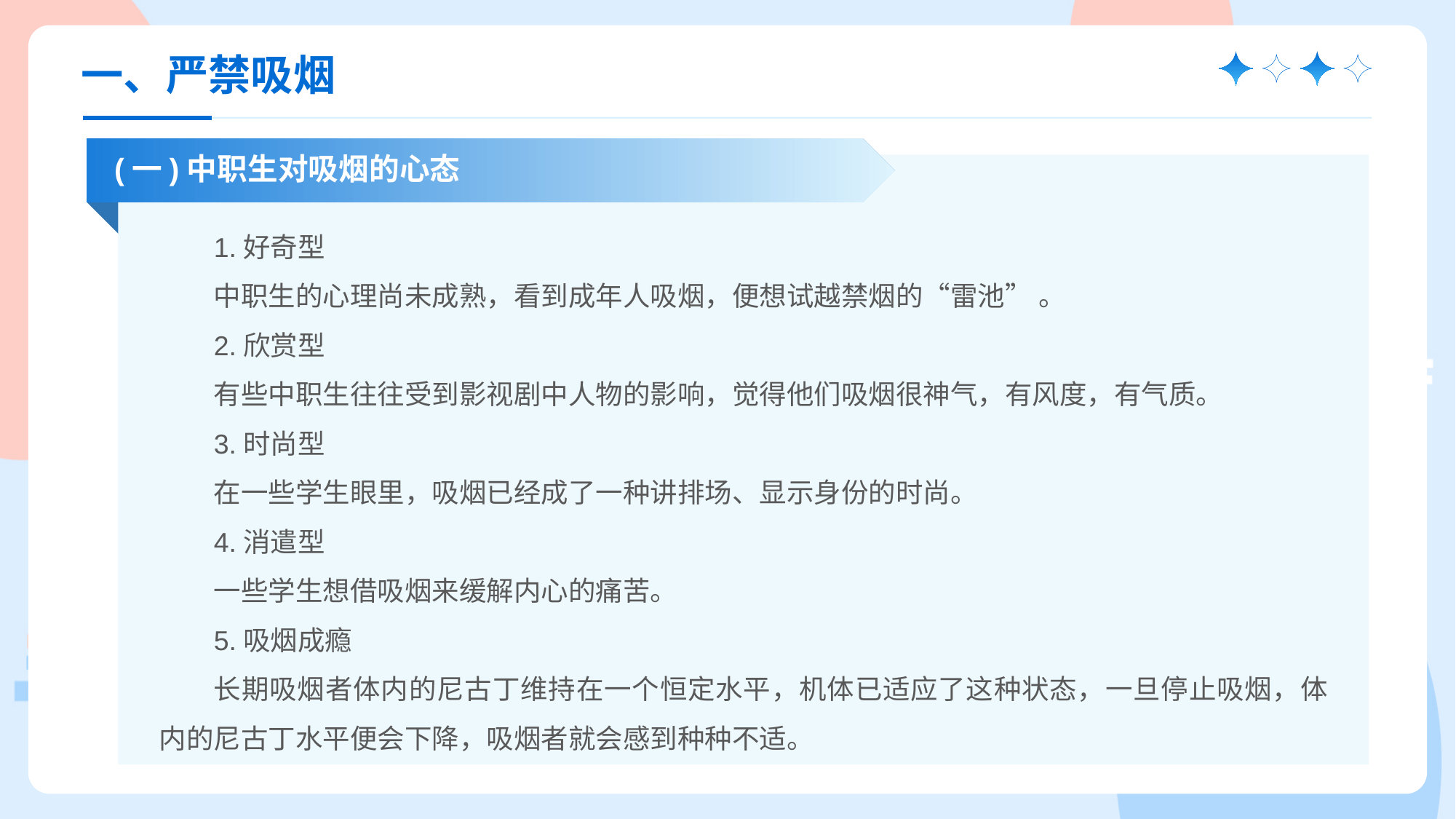

一、严禁吸烟
(一)中职生对吸烟的心态

1.好奇型
中职生的心理尚未成熟，看到成年人吸烟，便想试越禁烟的“雷池” 。
2.欣赏型
有些中职生往往受到影视剧中人物的影响，觉得他们吸烟很神气，有风度，有气质。
3.时尚型
在一些学生眼里，吸烟已经成了一种讲排场、显示身份的时尚。
4.消遣型
一些学生想借吸烟来缓解内心的痛苦。
5.吸烟成瘾
长期吸烟者体内的尼古丁维持在一个恒定水平，机体已适应了这种状态，一旦停止吸烟，体内的尼古丁水平便会下降，吸烟者就会感到种种不适。